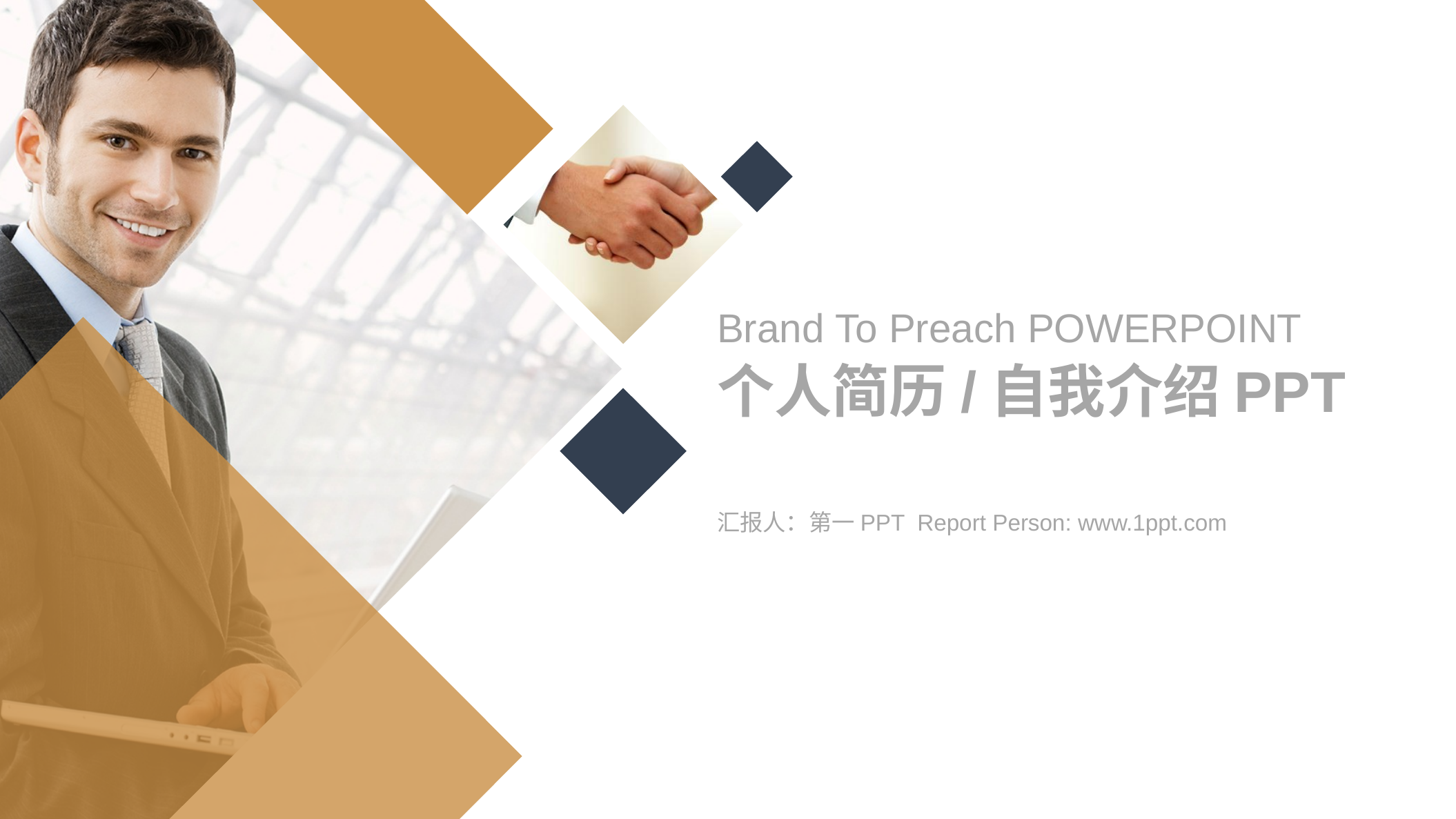

Brand To Preach POWERPOINT

个人简历/自我介绍PPT

汇报人：第一PPT  Report Person: www.1ppt.com